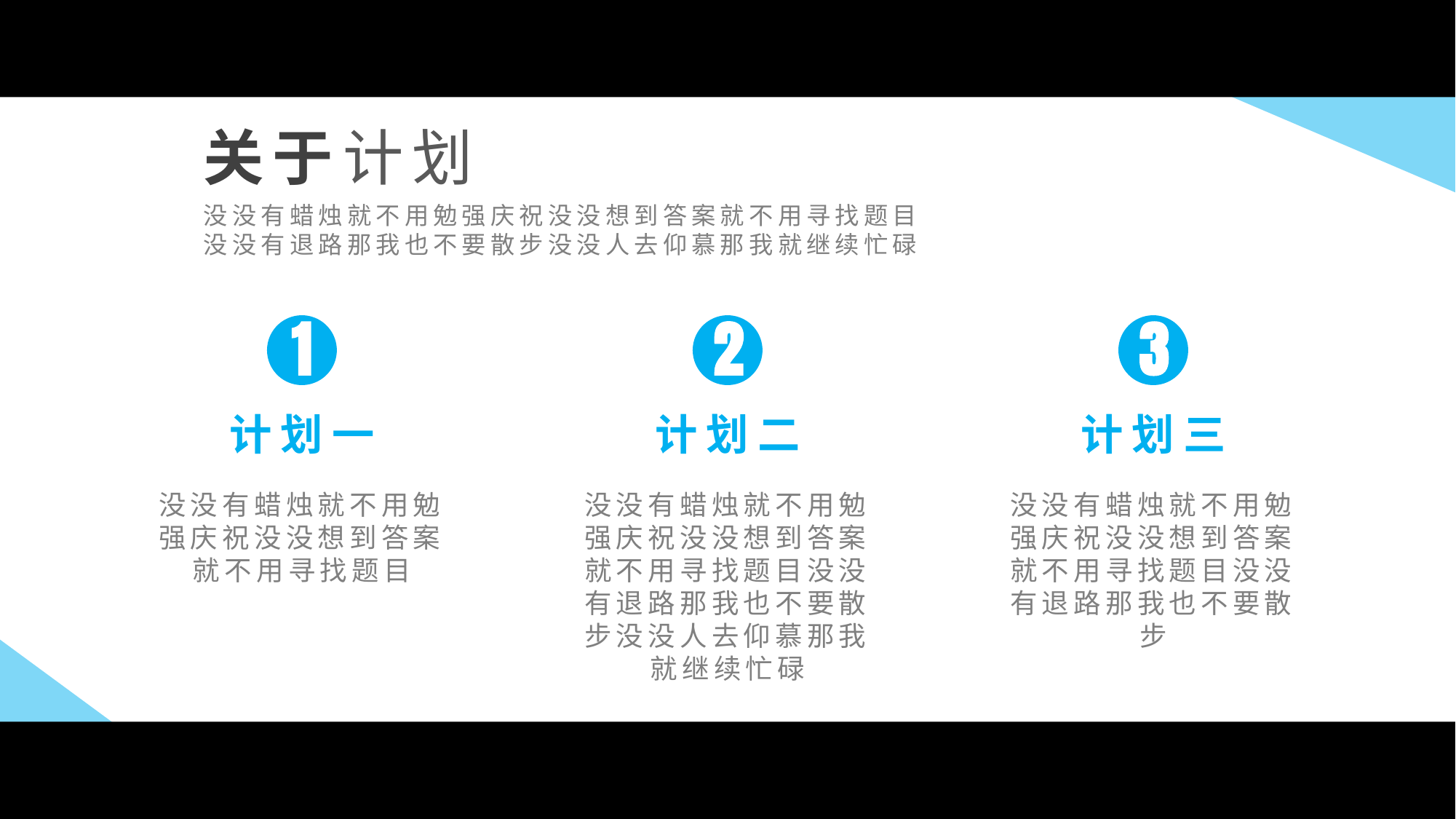

关于计划
没没有蜡烛就不用勉强庆祝没没想到答案就不用寻找题目
没没有退路那我也不要散步没没人去仰慕那我就继续忙碌
e7d195523061f1c06526803b853d33da37c806682655e537E2A928F3AEA1D11B2C74CA1ADE48C493B3BE6AAFC7DC1413F1D3DE5144BCB5B8EB55459D8BD2DD86CA978BCF0EF961A7AF6DF4AA15BE1927FE2DC0399281CA13F5FF3BC2BB46FFC9F5AA35C3113760E3D2573A04BDF891766F9537AFB919BD4A0DDF84983D4316A4056C223346809CFA
1
计划一
没没有蜡烛就不用勉强庆祝没没想到答案就不用寻找题目
2
计划二
没没有蜡烛就不用勉强庆祝没没想到答案就不用寻找题目没没有退路那我也不要散步没没人去仰慕那我就继续忙碌

3
计划三
没没有蜡烛就不用勉强庆祝没没想到答案就不用寻找题目没没有退路那我也不要散步

Time delay(勿删)
90.72+1.56=92.28